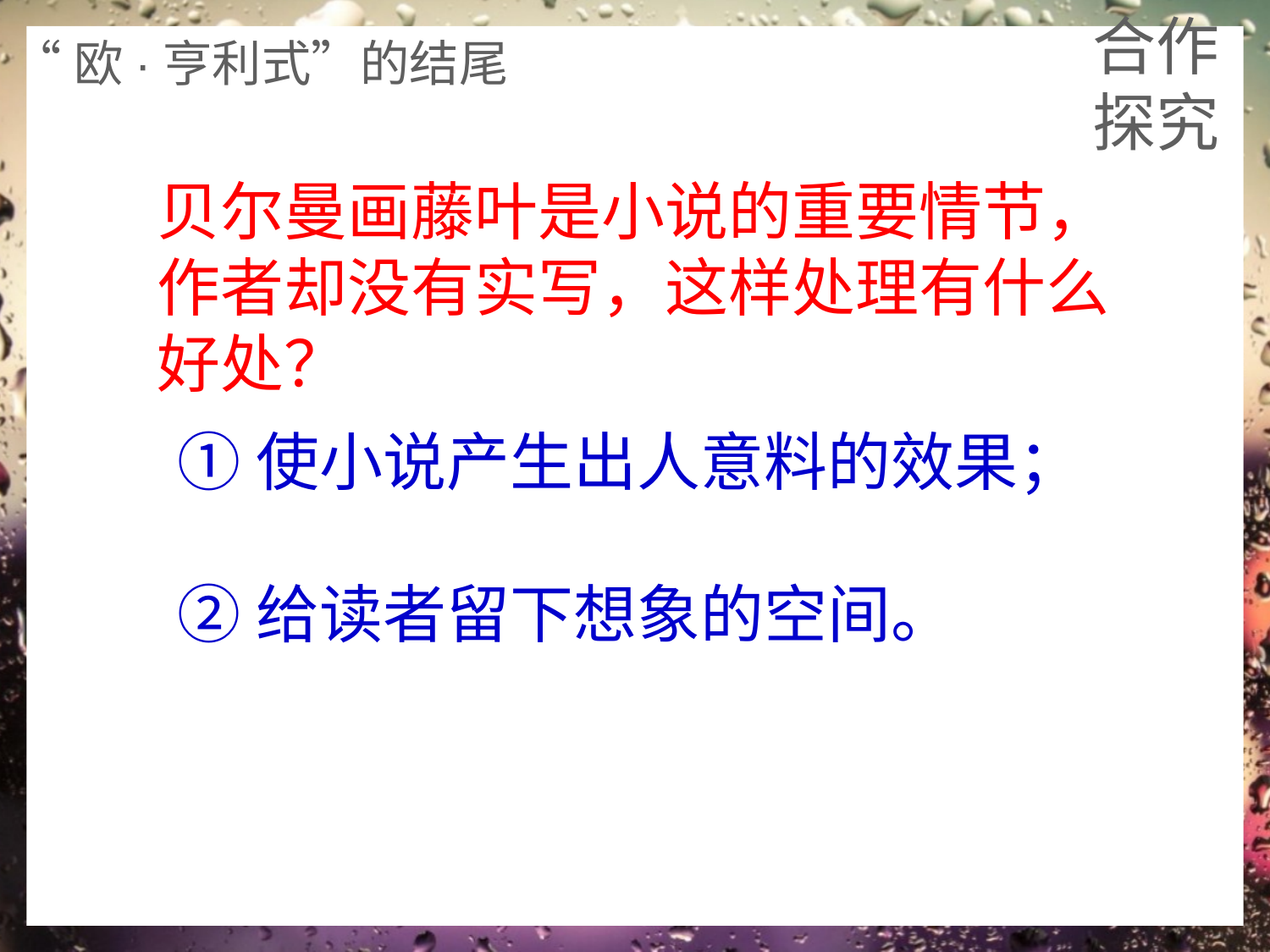

合作探究
“欧·亨利式”的结尾
#
贝尔曼画藤叶是小说的重要情节，作者却没有实写，这样处理有什么好处？

①使小说产生出人意料的效果；

②给读者留下想象的空间。